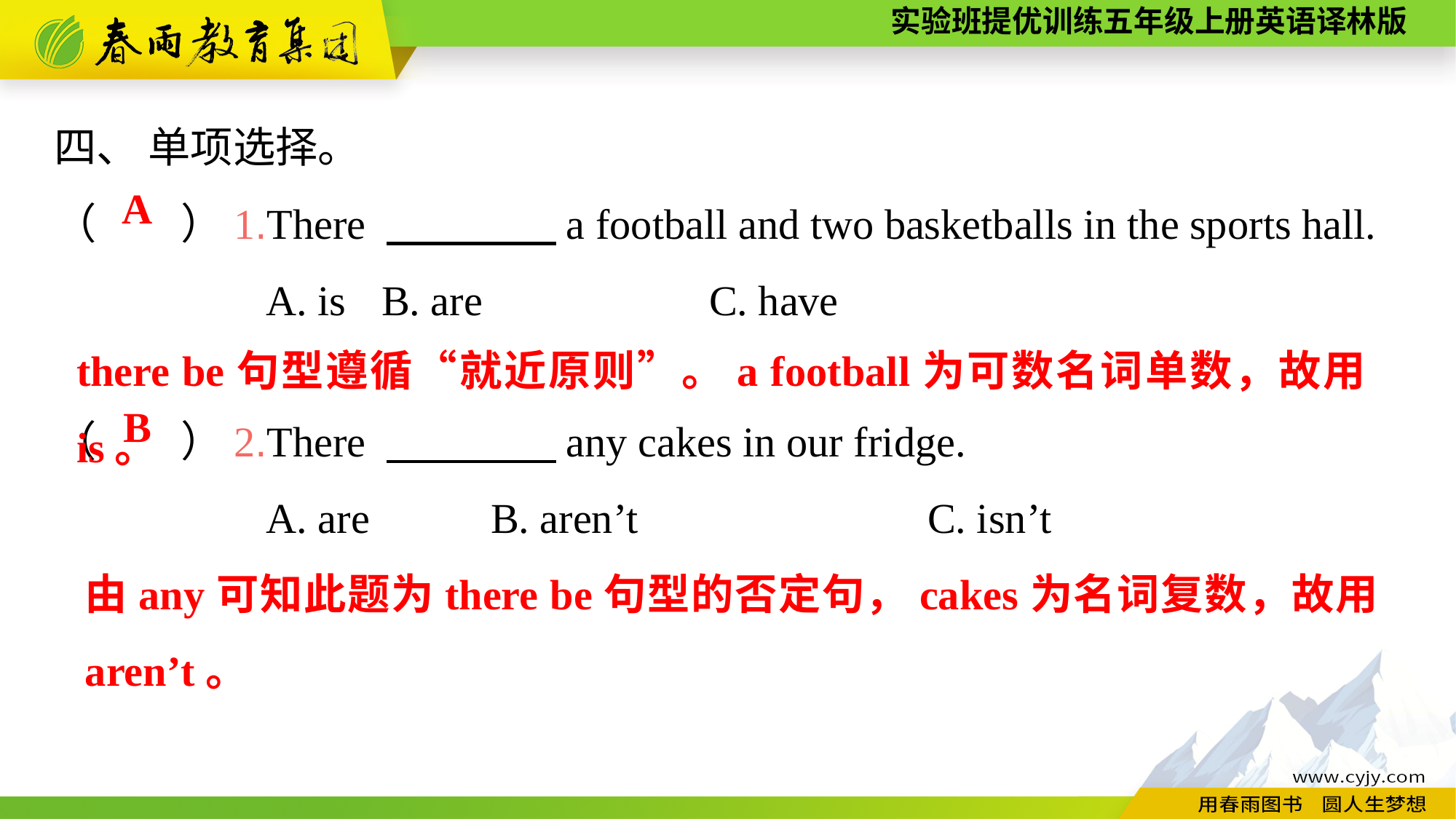

四、 单项选择。
（　　）1.There 　　　　a football and two basketballs in the sports hall.
A. is	B. are			C. have

（　　）2.There 　　　　any cakes in our fridge.
A. are		B. aren’t			C. isn’t
A
there be句型遵循“就近原则”。a football为可数名词单数，故用is。
B
由any可知此题为there be句型的否定句，cakes为名词复数，故用aren’t。